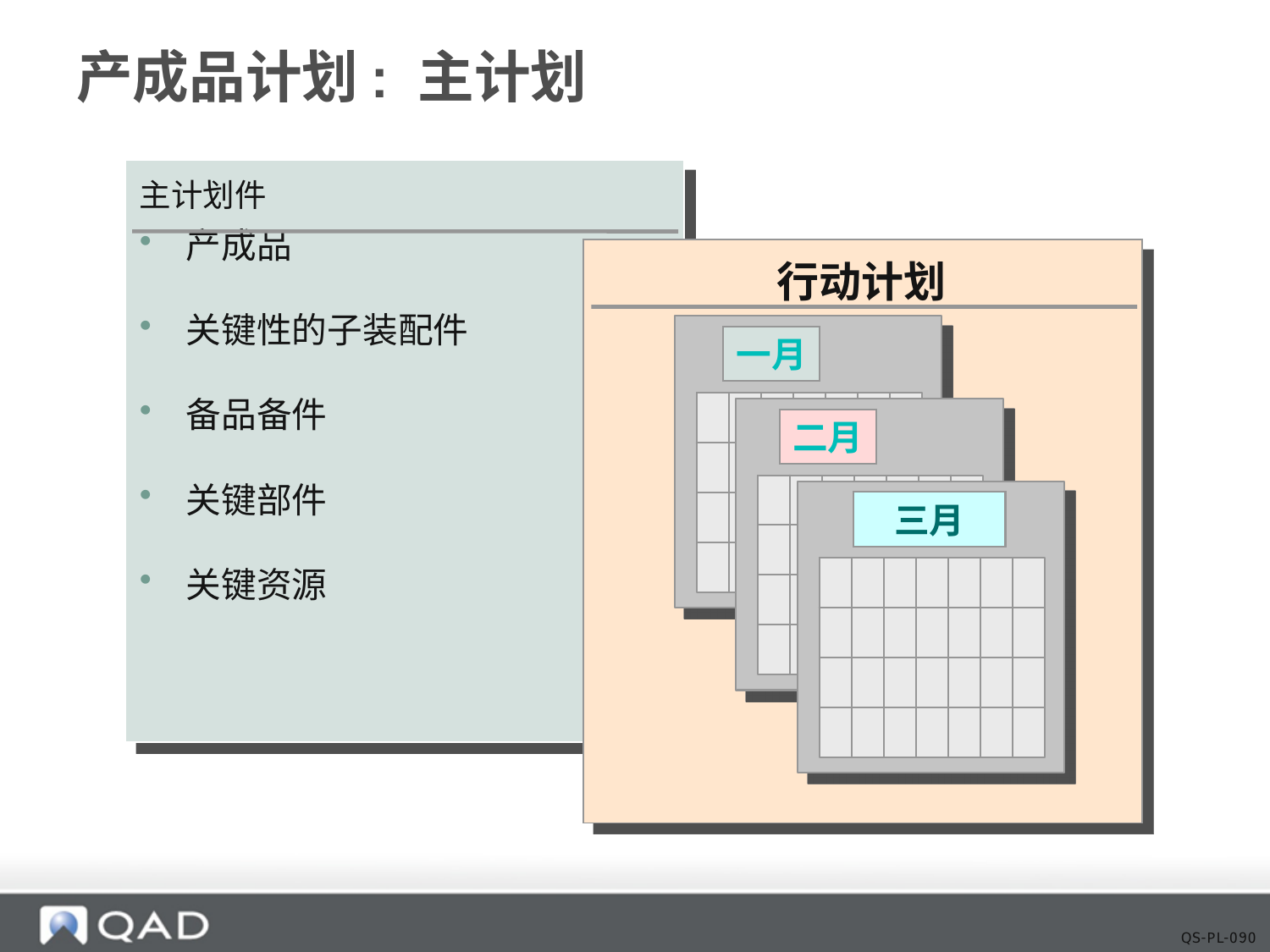

# 产成品计划: 主计划

主计划件
 产成品

 关键性的子装配件

 备品备件

 关键部件

 关键资源

行动计划

一月

二月

三月

QS-PL-090